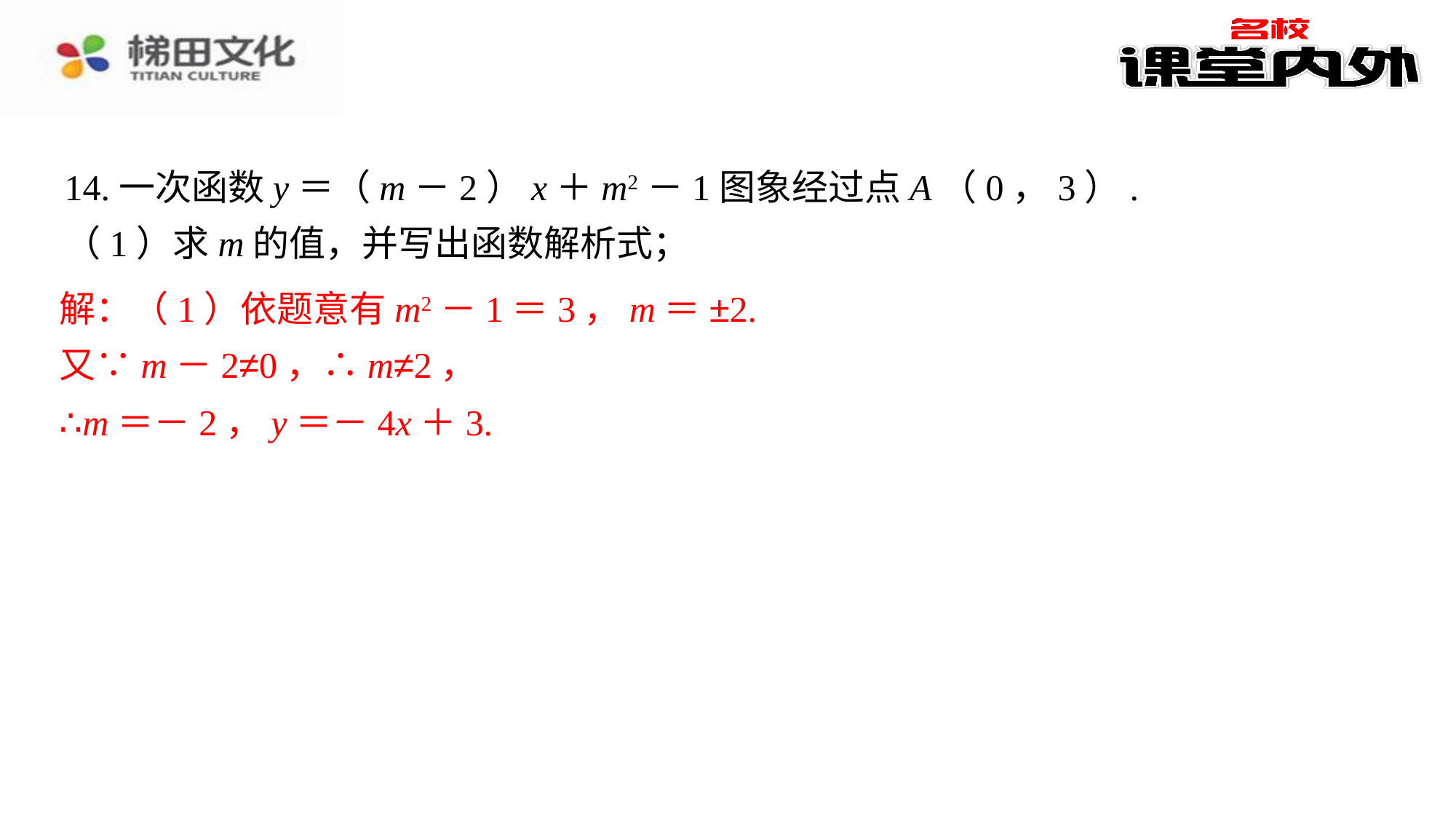

14.一次函数y＝（m－2）x＋m2－1图象经过点A（0，3）.
（1）求m的值，并写出函数解析式；
解：（1）依题意有m2－1＝3，m＝±2.⁠
又∵m－2≠0，∴m≠2，⁠
∴m＝－2，y＝－4x＋3.⁠
解：（1）依题意有m2－1＝3，m＝±2.
又∵m－2≠0，∴m≠2，
∴m＝－2，y＝－4x＋3.